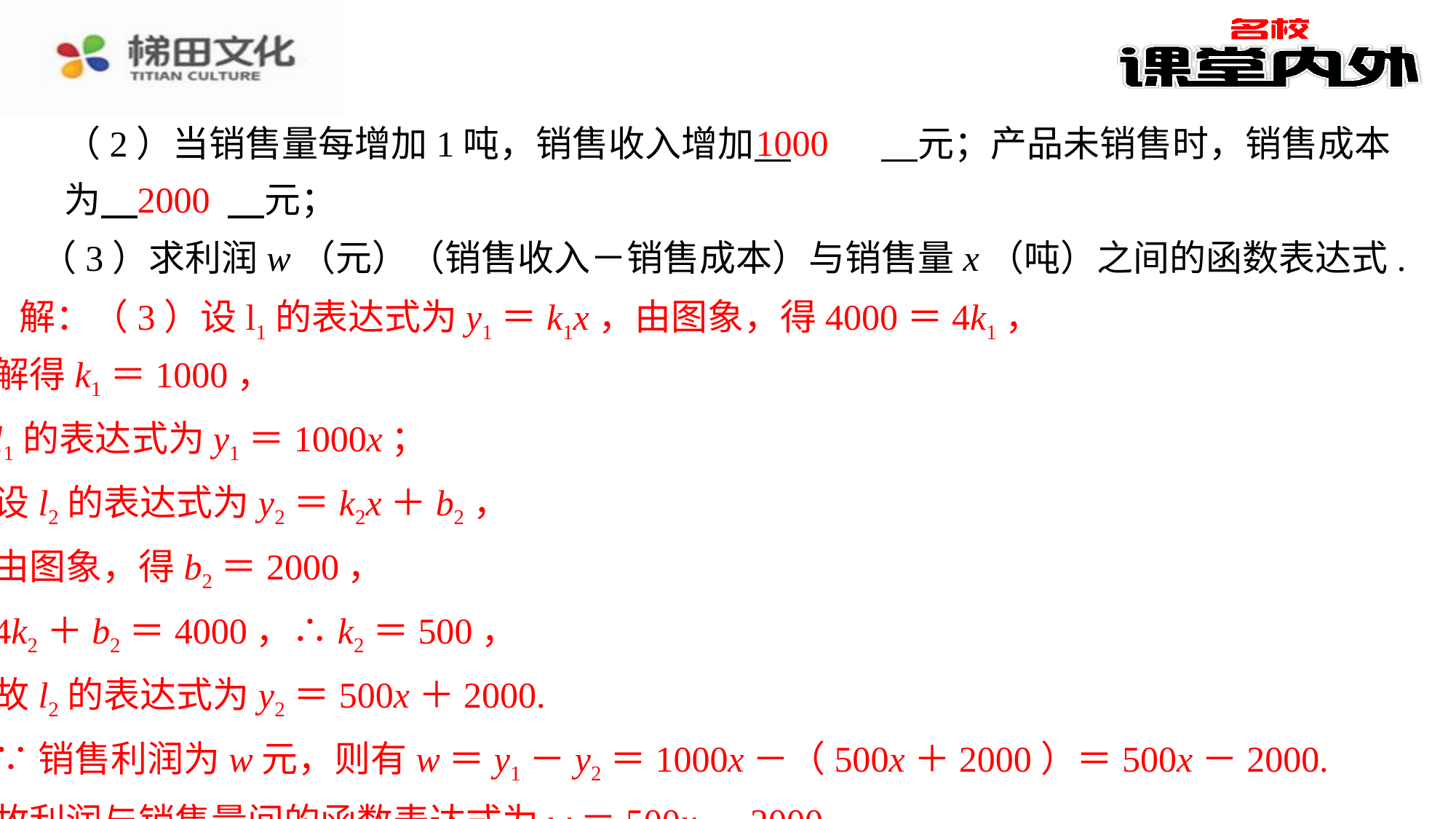

1000
（2）当销售量每增加1吨，销售收入增加 　1000　⁠元；产品未销售时，销售成本为 　2000　⁠元；
2000
（3）求利润w（元）（销售收入－销售成本）与销售量x（吨）之间的函数表达式.
解：（3）设l1的表达式为y1＝k1x，由图象，得4000＝4k1，
解得k1＝1000，
l1的表达式为y1＝1000x；
设l2的表达式为y2＝k2x＋b2，
由图象，得b2＝2000，
4k2＋b2＝4000，∴k2＝500，
故l2的表达式为y2＝500x＋2000.
∵销售利润为w元，则有w＝y1－y2＝1000x－（500x＋2000）＝500x－2000.
故利润与销售量间的函数表达式为w＝500x－2000.